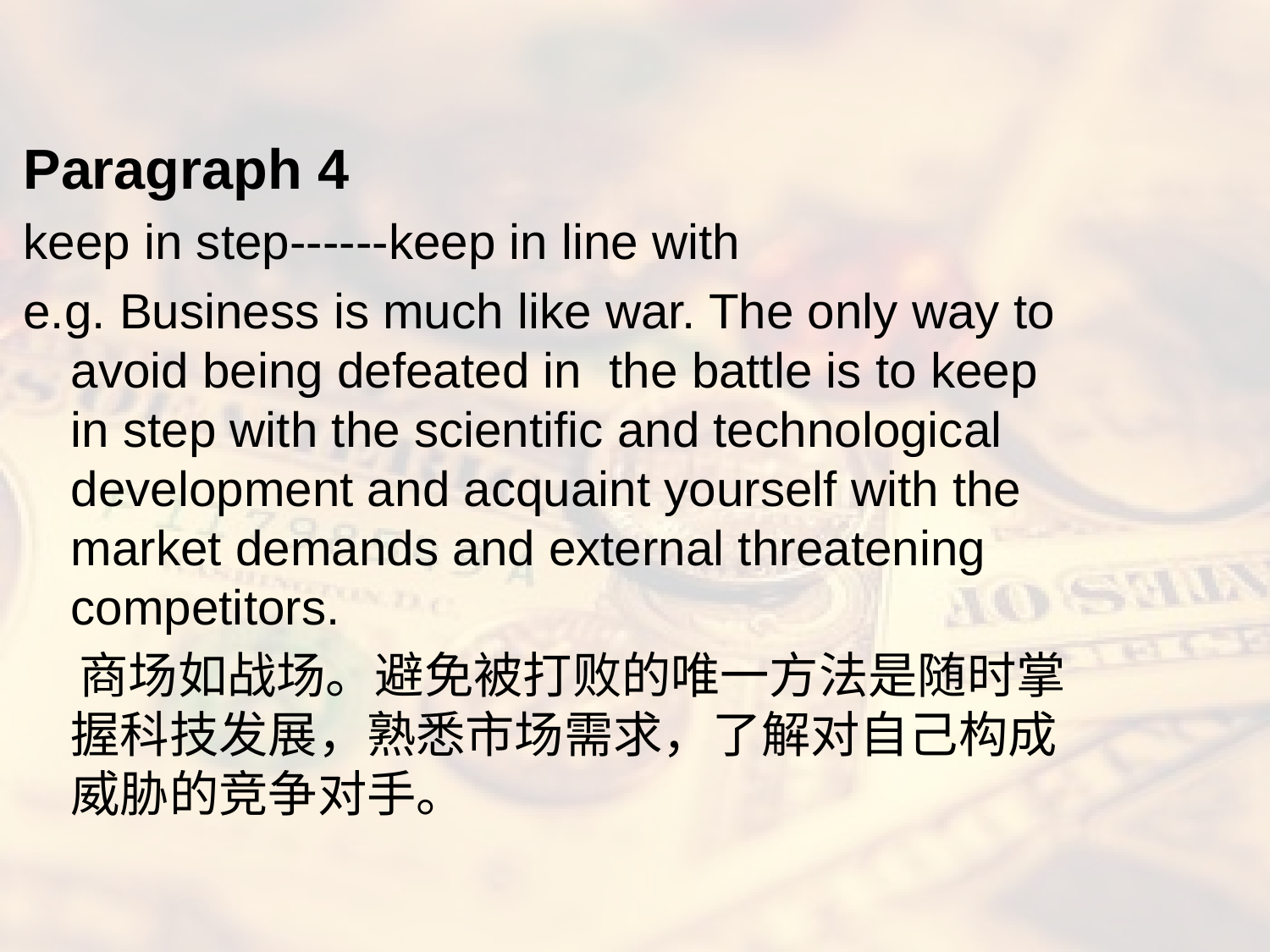

#
Paragraph 4
keep in step------keep in line with
e.g. Business is much like war. The only way to avoid being defeated in  the battle is to keep in step with the scientific and technological development and acquaint yourself with the market demands and external threatening competitors.
    商场如战场。避免被打败的唯一方法是随时掌握科技发展，熟悉市场需求，了解对自己构成威胁的竞争对手。